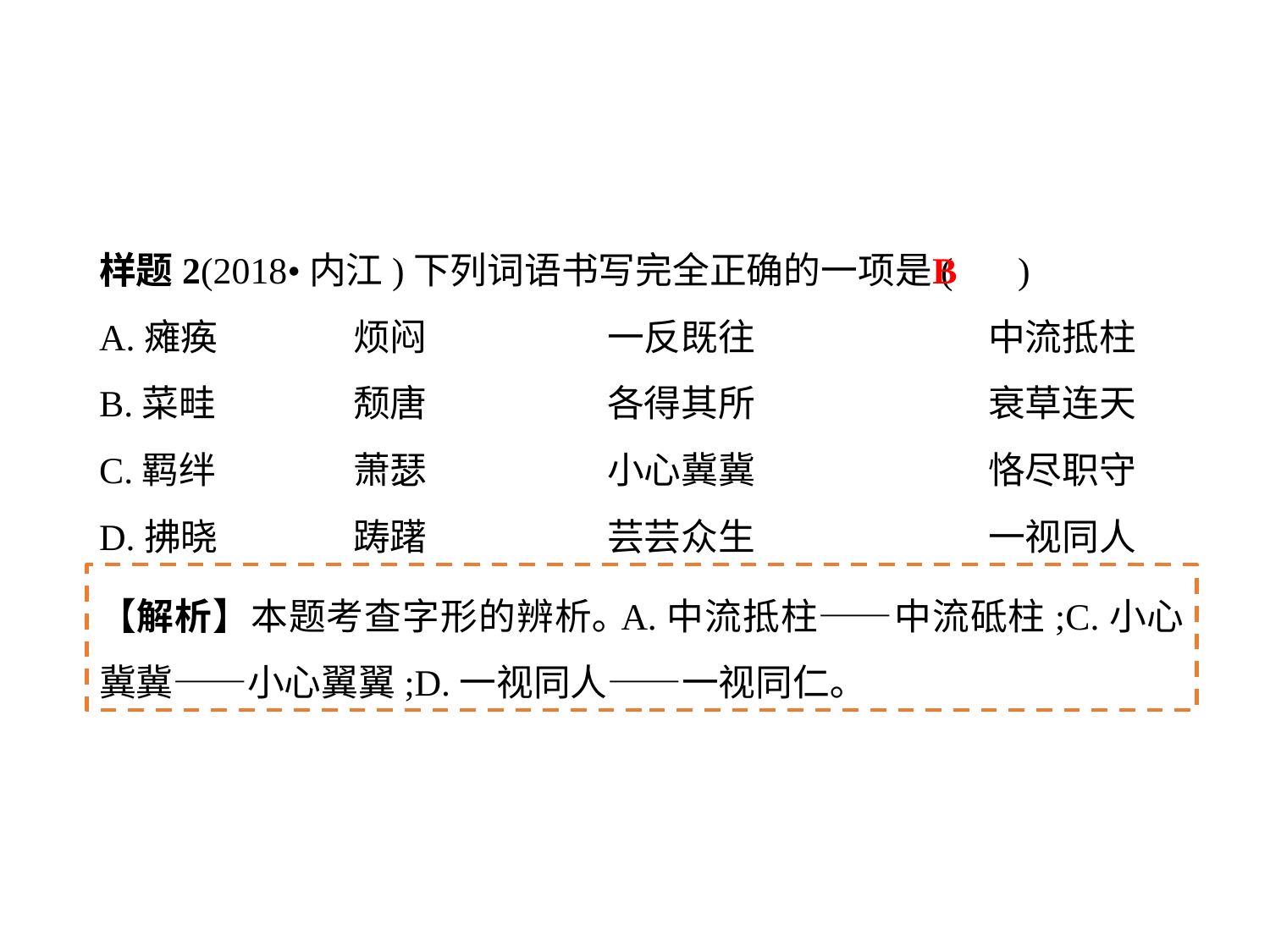

样题2(2018•内江)下列词语书写完全正确的一项是(       )
A.瘫痪		烦闷		一反既往		中流抵柱
B.菜畦		颓唐		各得其所		衰草连天
C.羁绊		萧瑟		小心冀冀		恪尽职守
D.拂晓		踌躇		芸芸众生		一视同人
B
【解析】本题考查字形的辨析｡A.中流抵柱——中流砥柱;C.小心冀冀——小心翼翼;D.一视同人——一视同仁｡